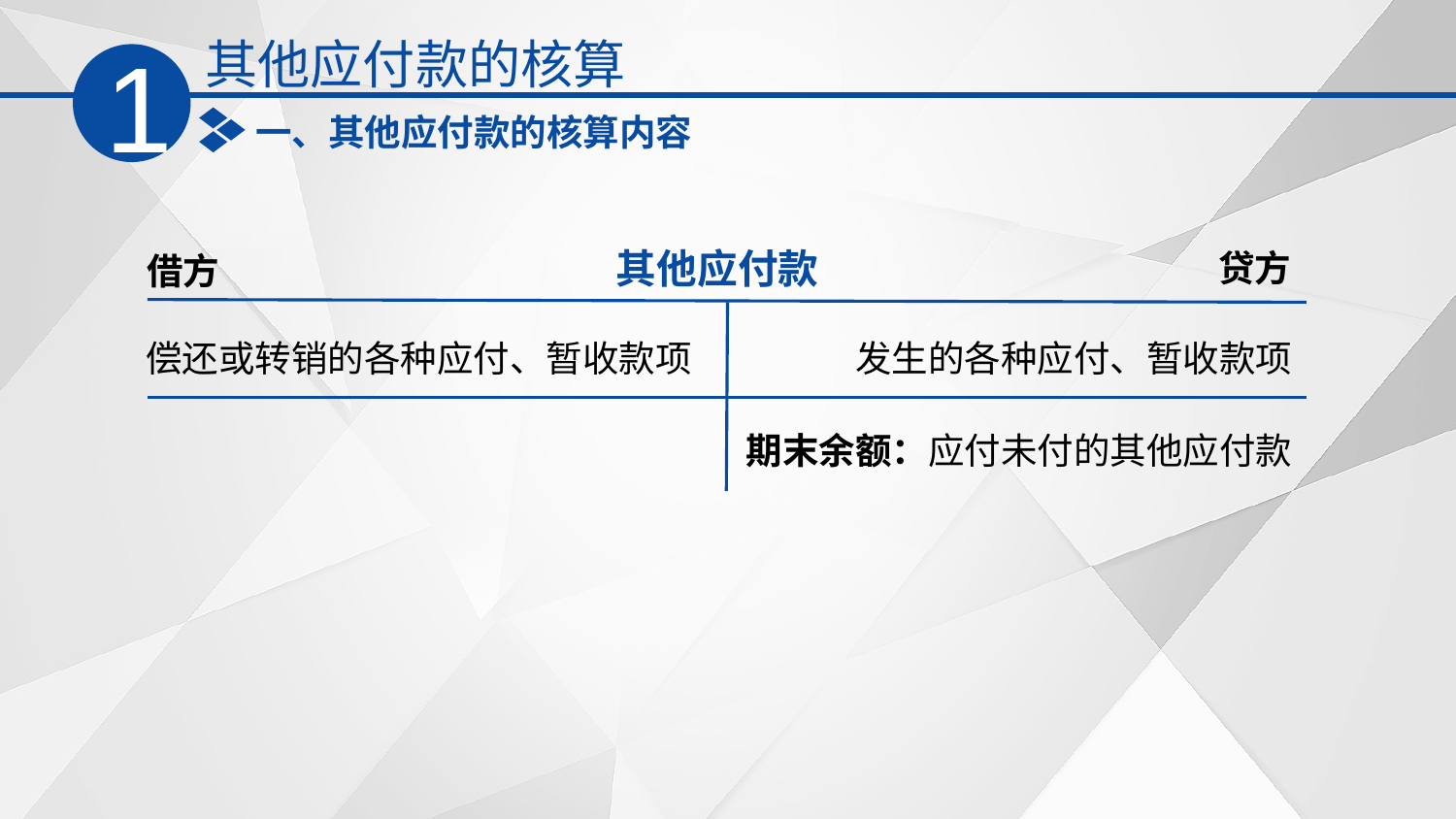

其他应付款的核算
1

一、其他应付款的核算内容

其他应付款
贷方
借方
偿还或转销的各种应付、暂收款项
发生的各种应付、暂收款项
期末余额：应付未付的其他应付款